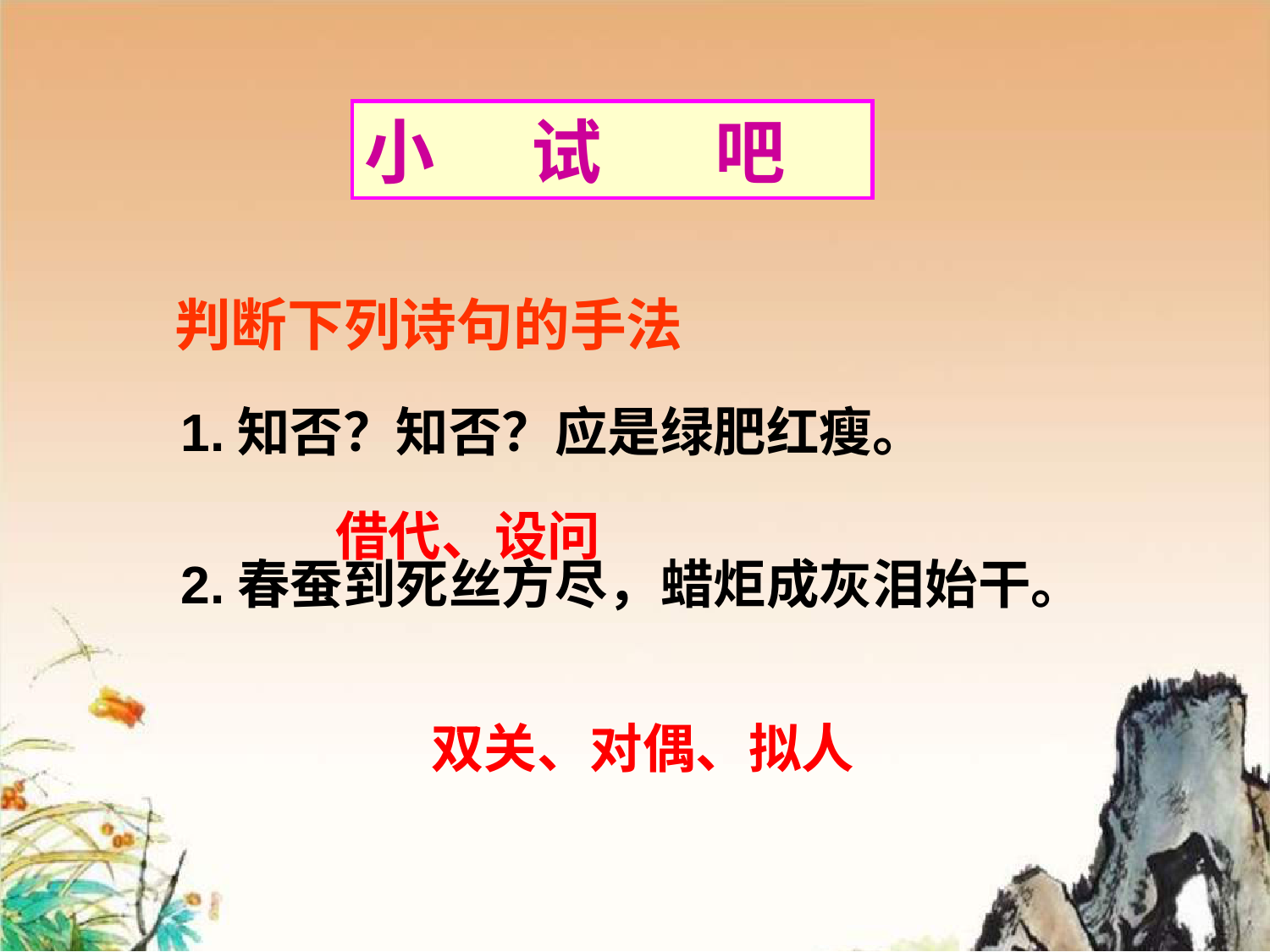

小      试       吧
判断下列诗句的手法
1.知否？知否？应是绿肥红瘦。

2.春蚕到死丝方尽，蜡炬成灰泪始干。

借代、设问
双关、对偶、拟人